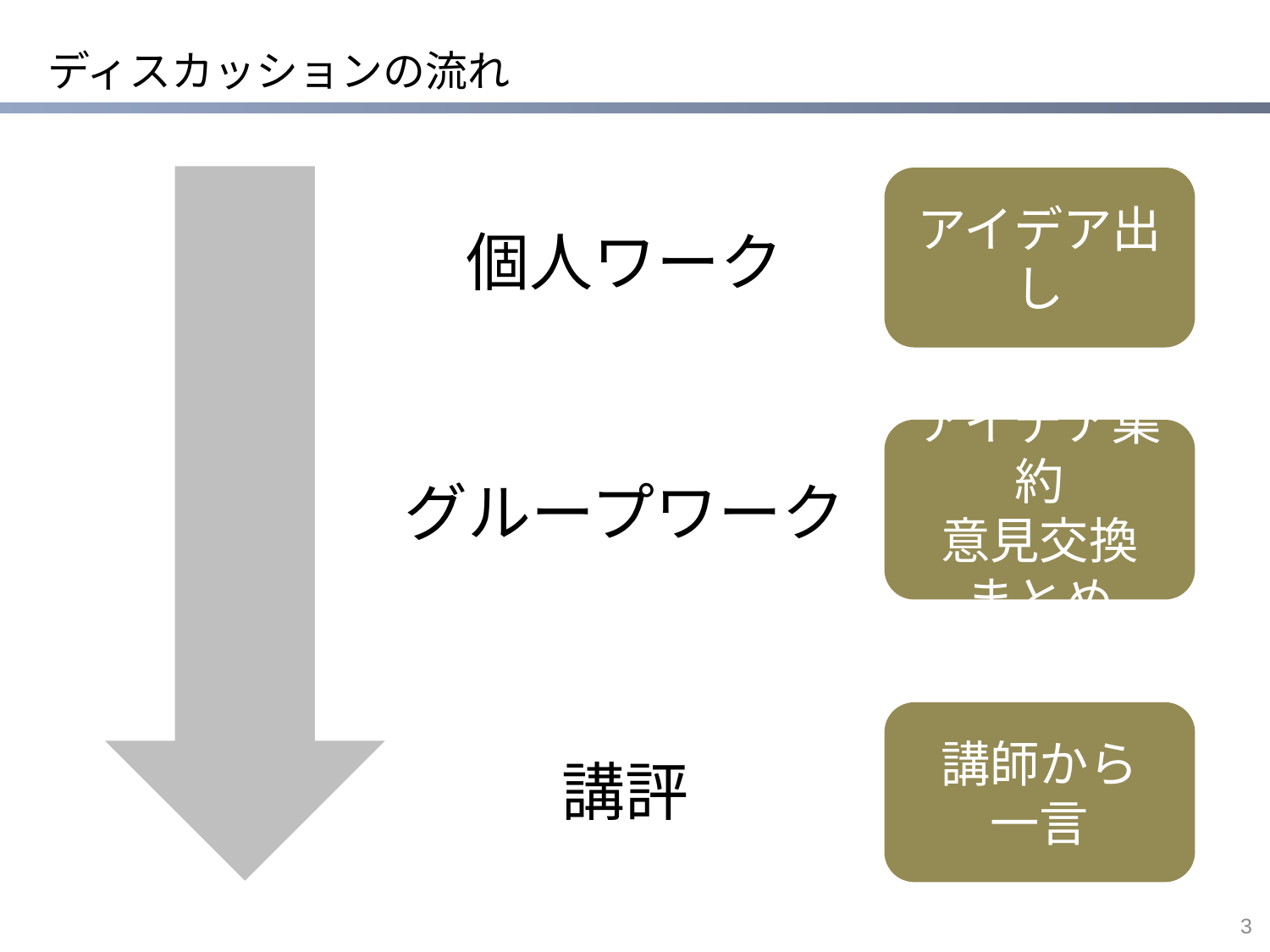

# ディスカッションの流れ

アイデア出し
個人ワーク
アイデア集約
意見交換
まとめ
グループワーク
講師から
一言
講評
3